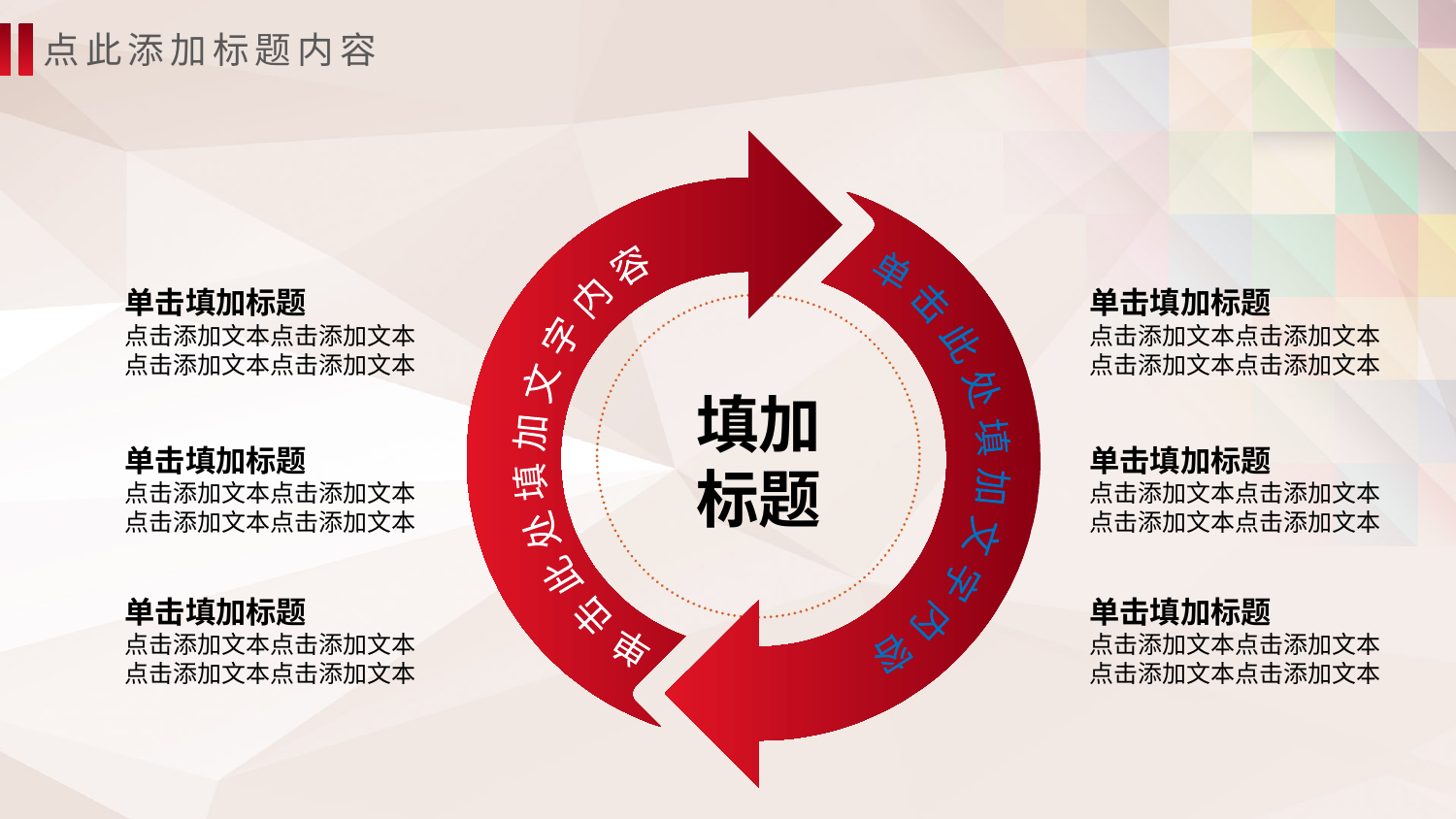

点此添加标题内容

       单击此处填加文字内容
       单击此处填加文字内容
单击填加标题
点击添加文本点击添加文本
点击添加文本点击添加文本
单击填加标题
点击添加文本点击添加文本
点击添加文本点击添加文本

填加
标题
单击填加标题
点击添加文本点击添加文本
点击添加文本点击添加文本
单击填加标题
点击添加文本点击添加文本
点击添加文本点击添加文本
单击填加标题
点击添加文本点击添加文本
点击添加文本点击添加文本
单击填加标题
点击添加文本点击添加文本
点击添加文本点击添加文本